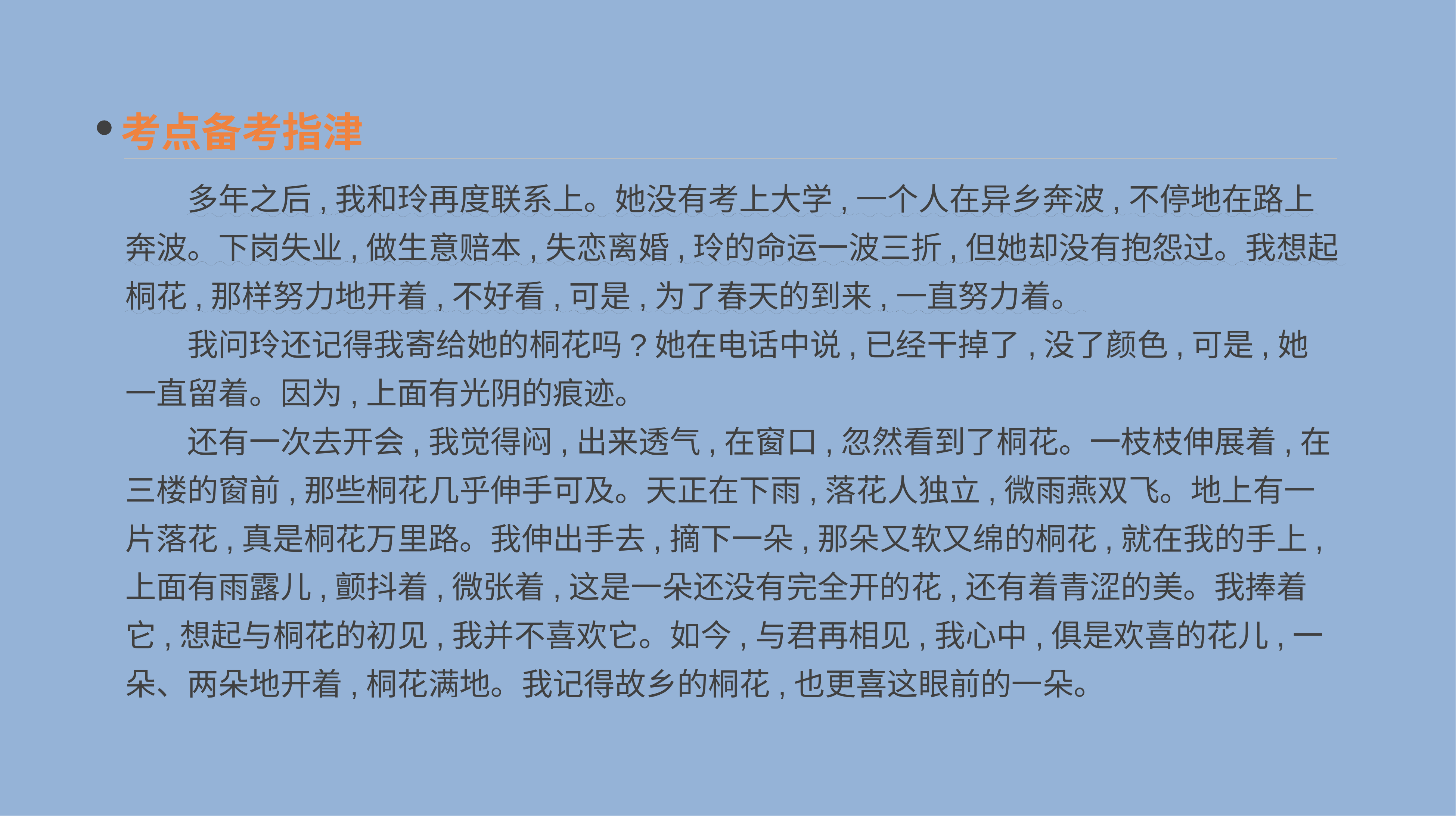

考点备考指津

　　多年之后,我和玲再度联系上。她没有考上大学,一个人在异乡奔波,不停地在路上奔波。下岗失业,做生意赔本,失恋离婚,玲的命运一波三折,但她却没有抱怨过。我想起桐花,那样努力地开着,不好看,可是,为了春天的到来,一直努力着。
　　我问玲还记得我寄给她的桐花吗?她在电话中说,已经干掉了,没了颜色,可是,她一直留着。因为,上面有光阴的痕迹。
　　还有一次去开会,我觉得闷,出来透气,在窗口,忽然看到了桐花。一枝枝伸展着,在三楼的窗前,那些桐花几乎伸手可及。天正在下雨,落花人独立,微雨燕双飞。地上有一片落花,真是桐花万里路。我伸出手去,摘下一朵,那朵又软又绵的桐花,就在我的手上,上面有雨露儿,颤抖着,微张着,这是一朵还没有完全开的花,还有着青涩的美。我捧着它,想起与桐花的初见,我并不喜欢它。如今,与君再相见,我心中,俱是欢喜的花儿,一朵、两朵地开着,桐花满地。我记得故乡的桐花,也更喜这眼前的一朵。